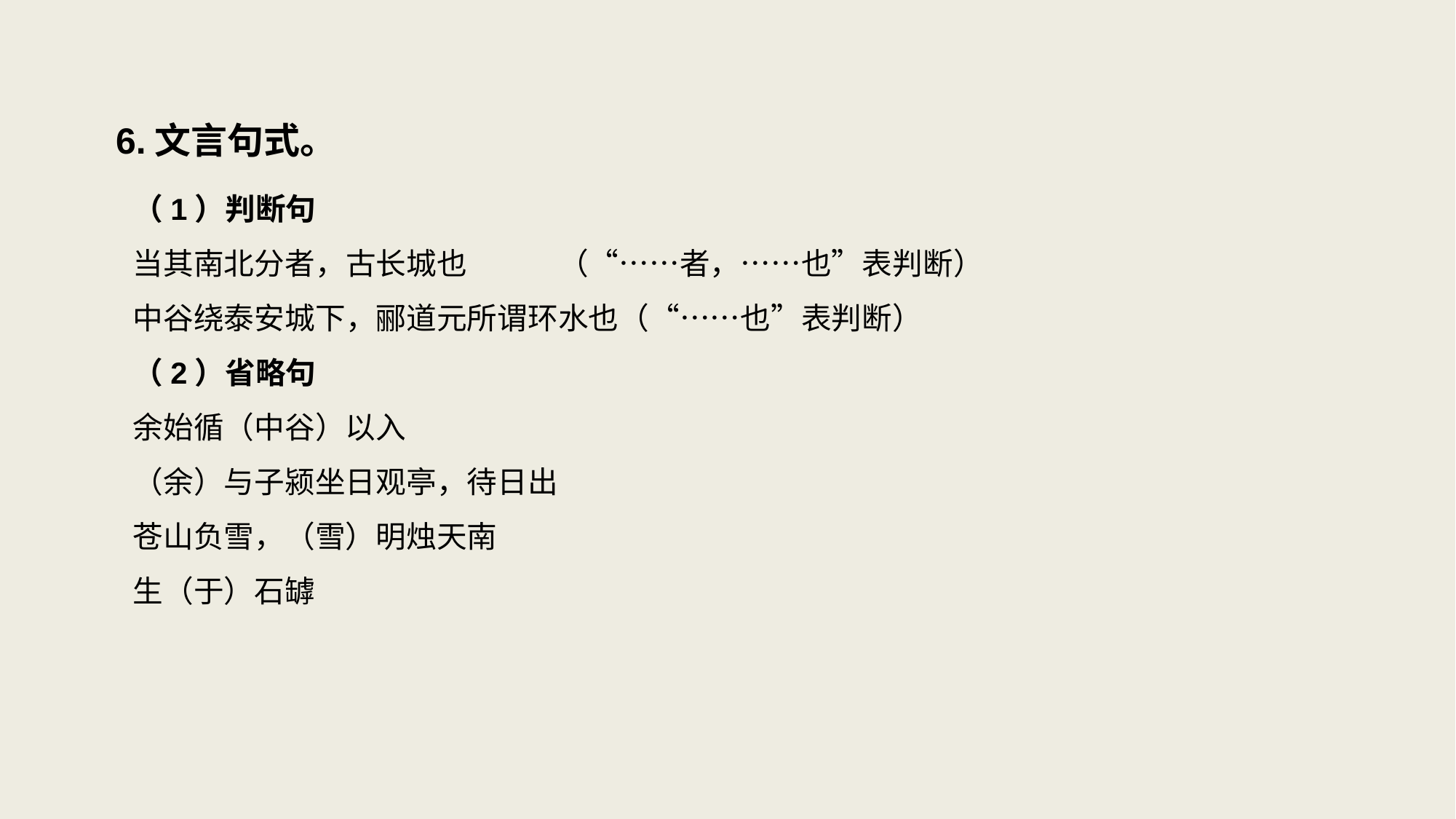

6.文言句式。
（1）判断句
当其南北分者，古长城也　　　（“……者，……也”表判断）
中谷绕泰安城下，郦道元所谓环水也（“……也”表判断）
（2）省略句
余始循（中谷）以入
（余）与子颍坐日观亭，待日出
苍山负雪，（雪）明烛天南
生（于）石罅